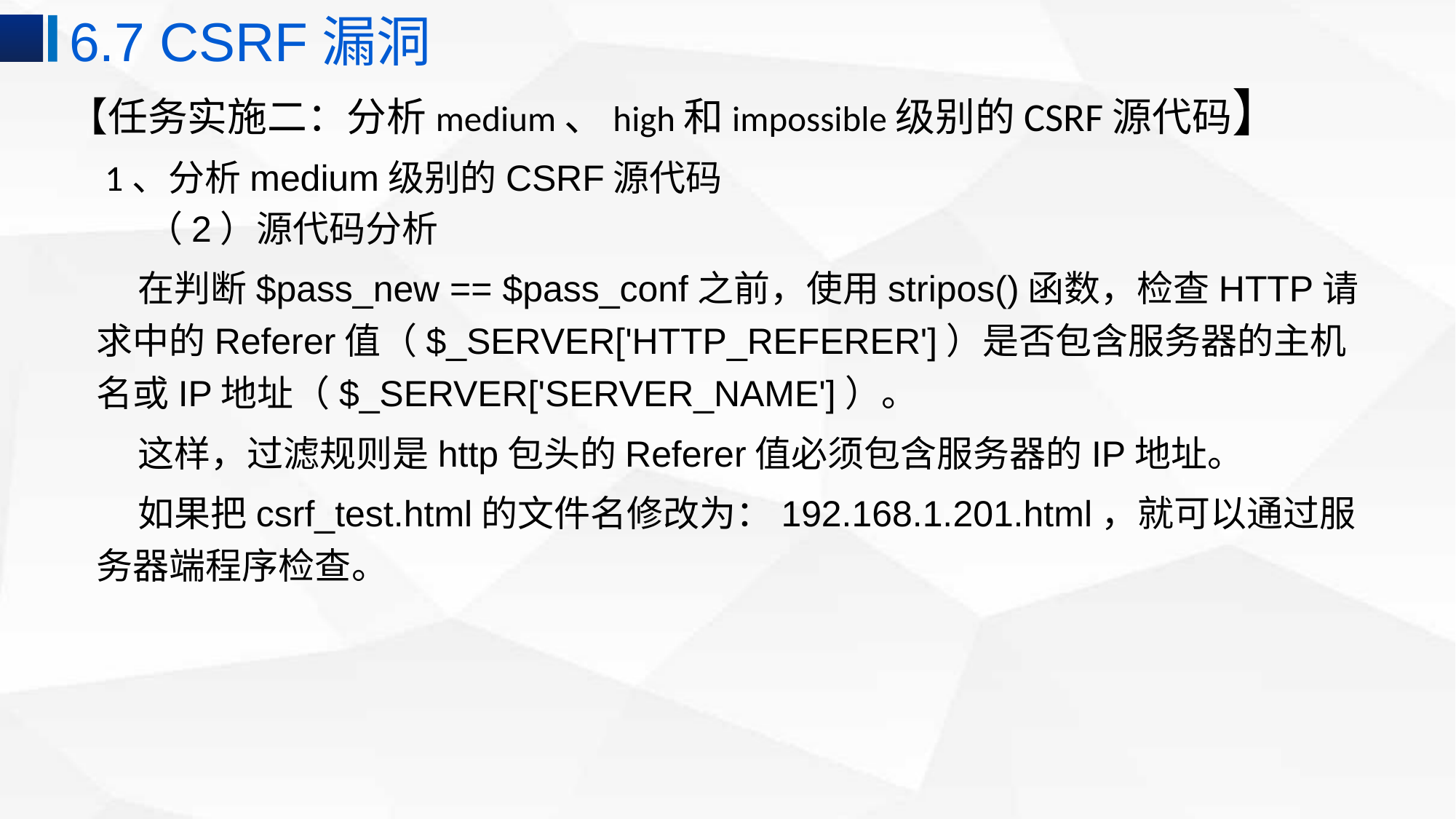

6.7 CSRF漏洞

【任务实施二：分析medium、high和impossible级别的CSRF源代码】
 1、分析medium级别的CSRF源代码
     （2）源代码分析
    在判断$pass_new == $pass_conf之前，使用stripos()函数，检查HTTP请求中的Referer值（$_SERVER['HTTP_REFERER']）是否包含服务器的主机名或IP地址（$_SERVER['SERVER_NAME']）。
    这样，过滤规则是http包头的Referer值必须包含服务器的IP地址。
    如果把csrf_test.html的文件名修改为：192.168.1.201.html，就可以通过服务器端程序检查。